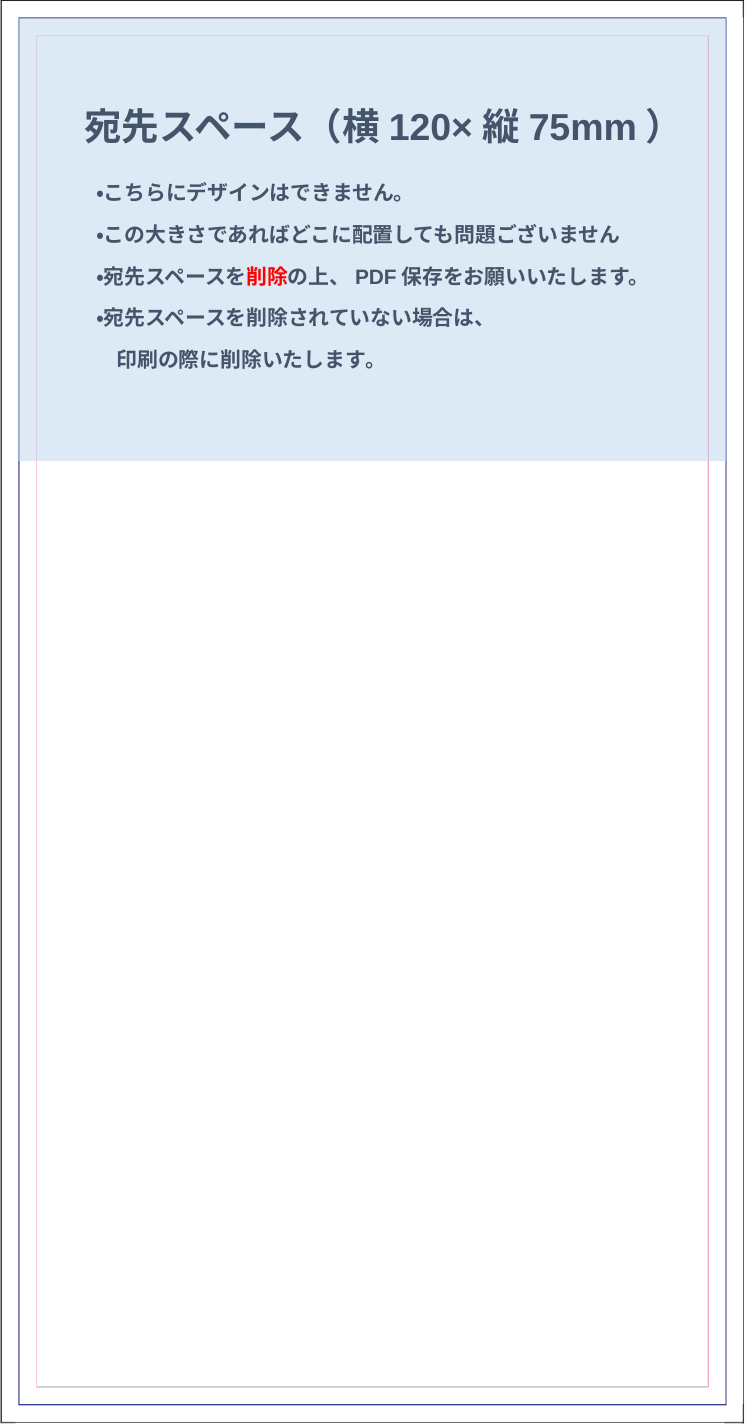

宛先スペース（横120×縦75mm）
・こちらにデザインはできません。
・この大きさであればどこに配置しても問題ございません
・宛先スペースを削除の上、PDF保存をお願いいたします。
・宛先スペースを削除されていない場合は、
　印刷の際に削除いたします。